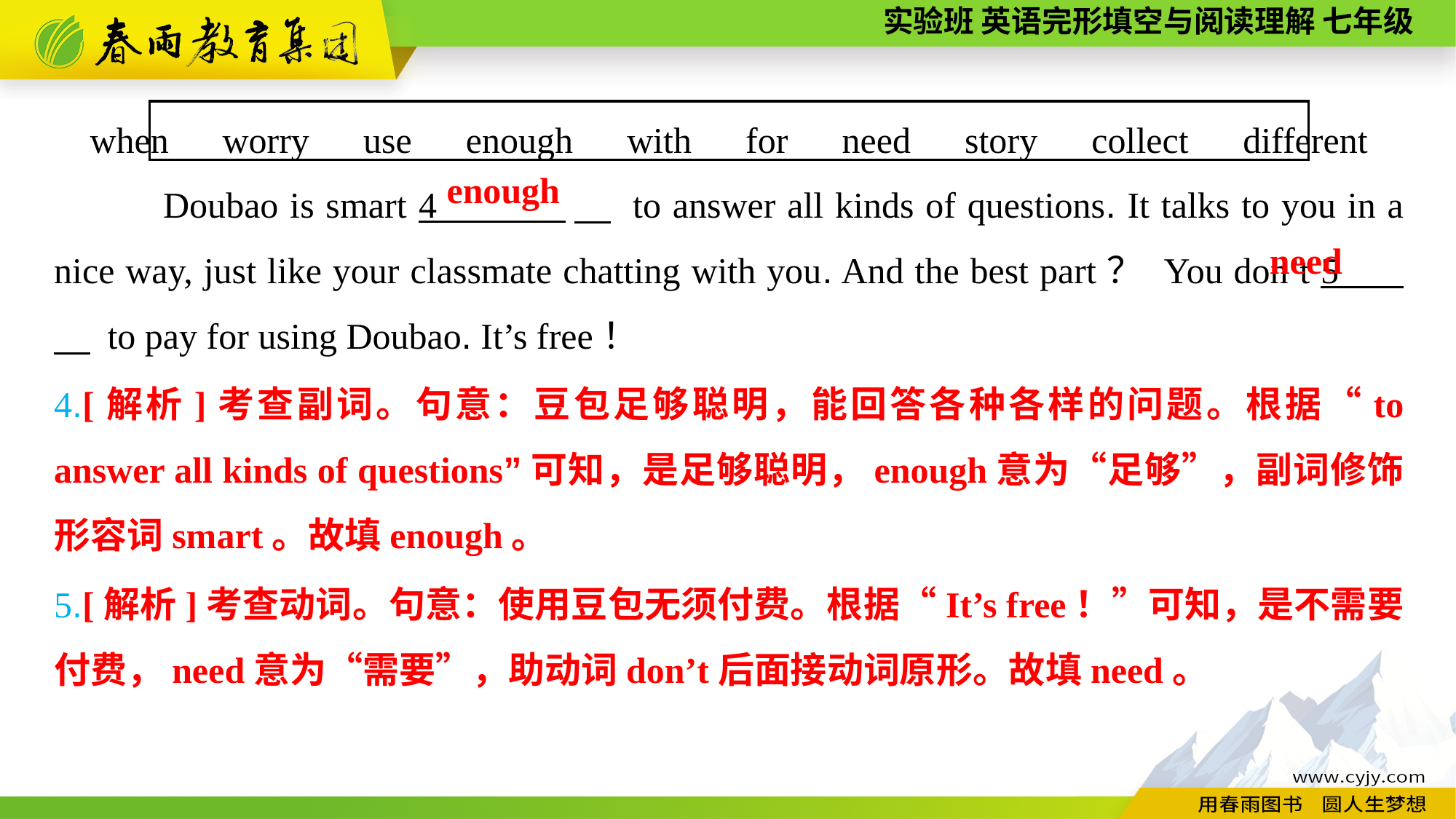

when　worry　use　enough　with　for　need　story　collect　different
Doubao is smart 4           　 to answer all kinds of questions. It talks to you in a nice way, just like your classmate chatting with you. And the best part？ You don’t 5       　 to pay for using Doubao. It’s free！

 enough
need
4.[解析]考查副词。句意：豆包足够聪明，能回答各种各样的问题。根据“to answer all kinds of questions”可知，是足够聪明，enough意为“足够”，副词修饰形容词smart。故填enough。
5.[解析]考查动词。句意：使用豆包无须付费。根据“It’s free！”可知，是不需要付费，need意为“需要”，助动词don’t后面接动词原形。故填need。